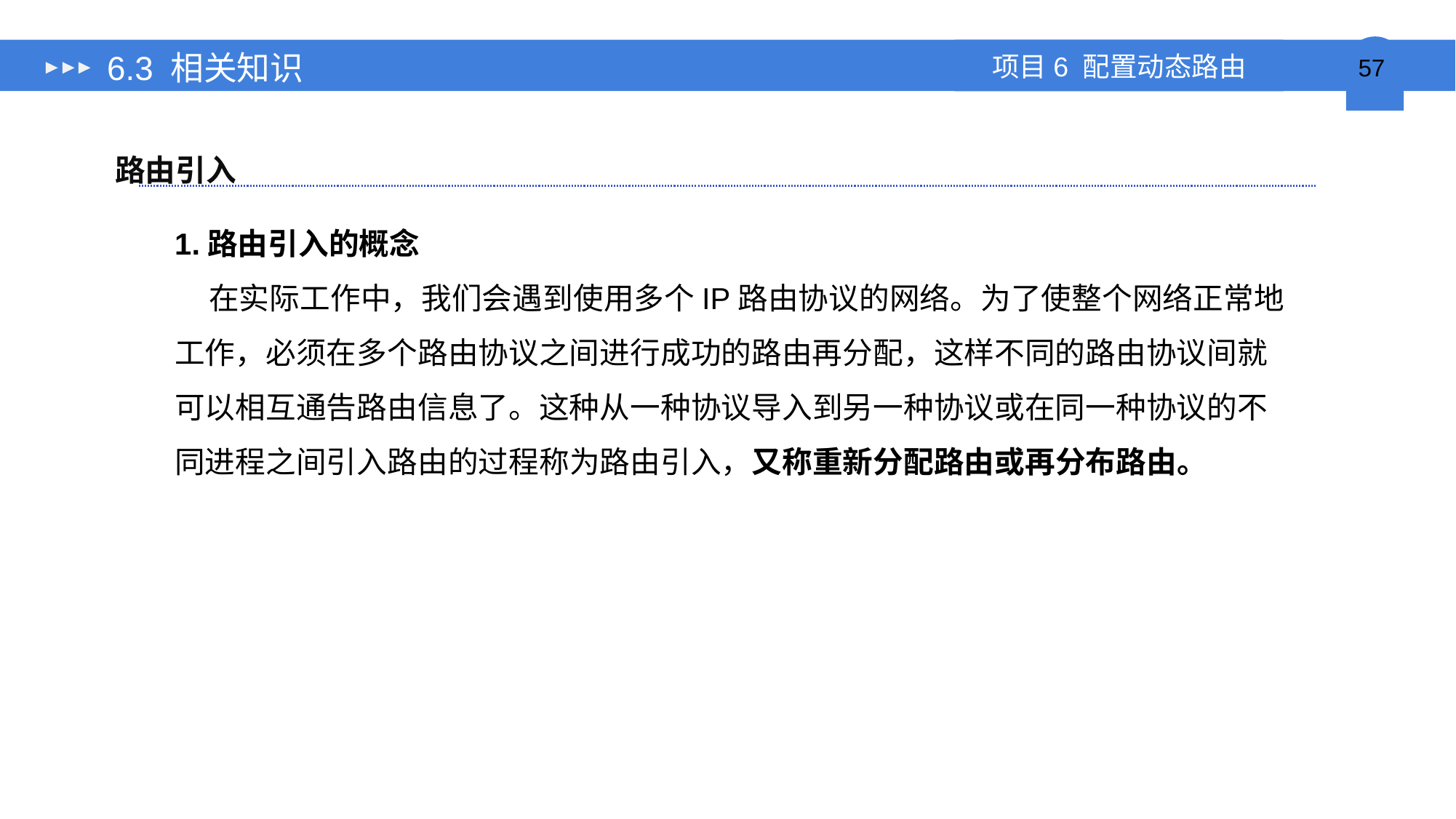

# 6.3 相关知识
路由引入

1.路由引入的概念
    在实际工作中，我们会遇到使用多个IP路由协议的网络。为了使整个网络正常地工作，必须在多个路由协议之间进行成功的路由再分配，这样不同的路由协议间就可以相互通告路由信息了。这种从一种协议导入到另一种协议或在同一种协议的不同进程之间引入路由的过程称为路由引入，又称重新分配路由或再分布路由。